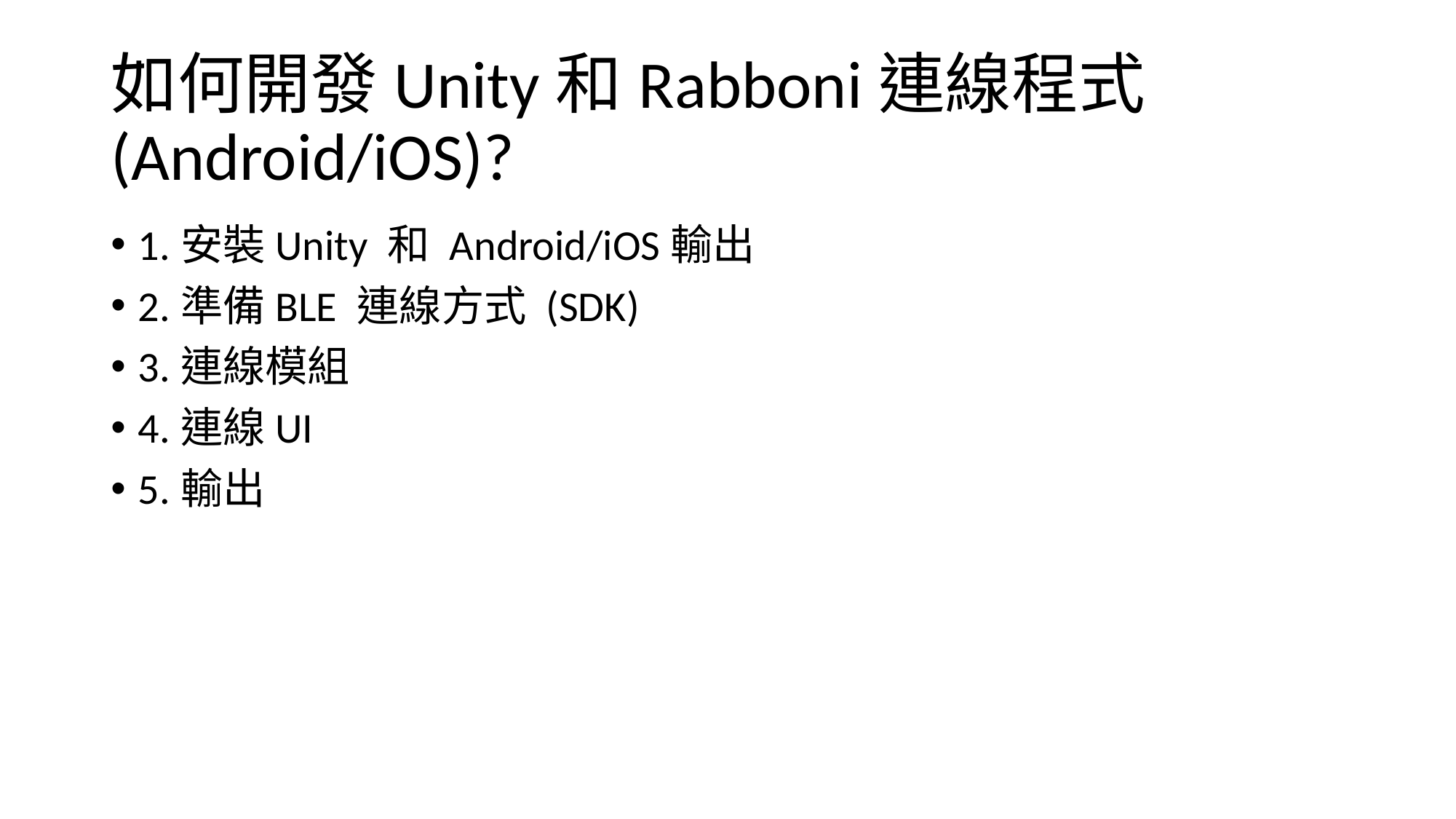

# 如何開發Unity和Rabboni連線程式 (Android/iOS)?
1.安裝Unity 和 Android/iOS輸出
2.準備BLE 連線方式 (SDK)
3.連線模組
4.連線UI
5.輸出